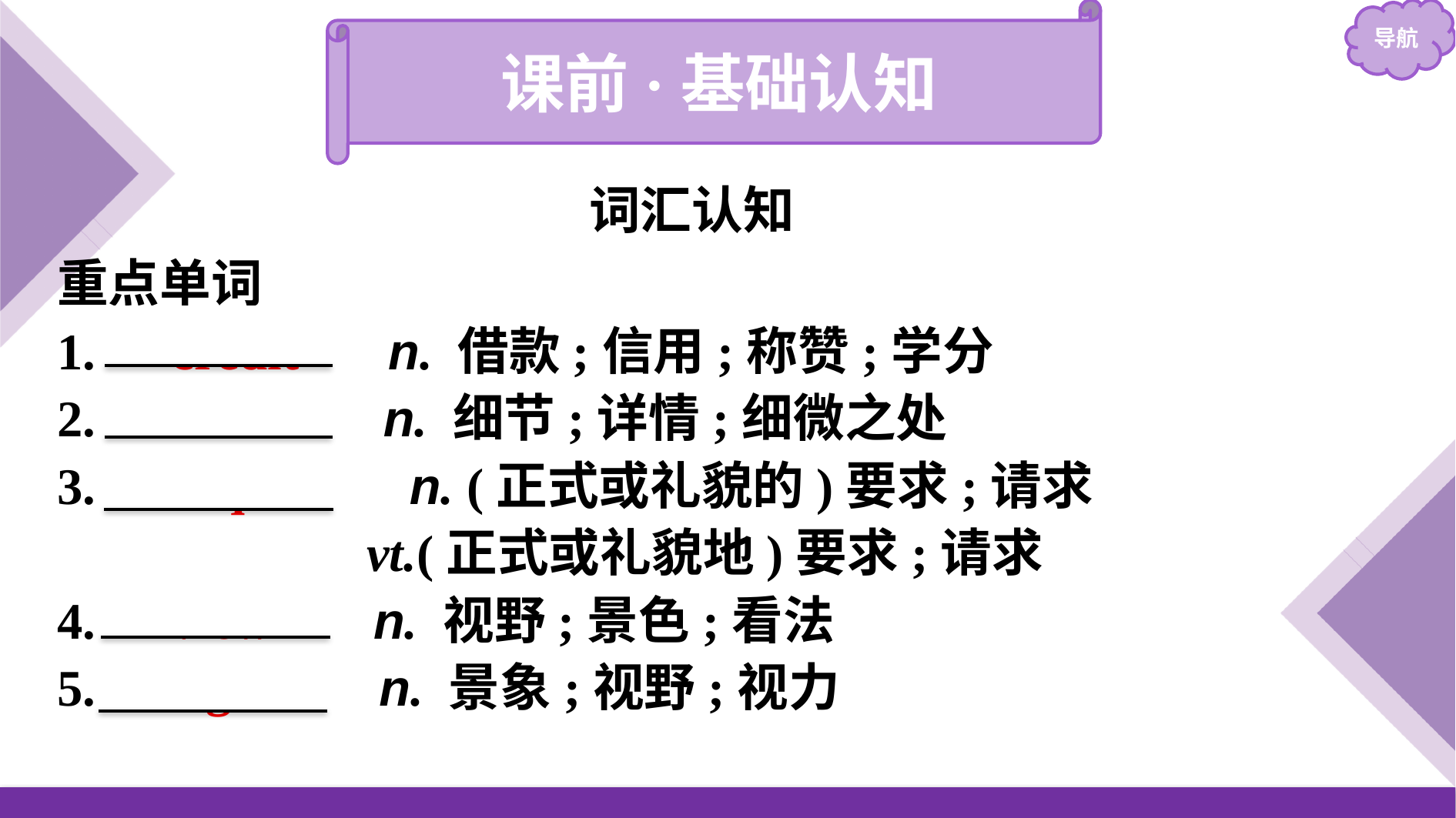

课前·基础认知
词汇认知
重点单词
1.　credit　 n. 借款;信用;称赞;学分
2.　detail　 n. 细节;详情;细微之处
3.　request　n. (正式或礼貌的)要求;请求
                        vt.(正式或礼貌地)要求;请求
4.　view　  n. 视野;景色;看法
5.　sight　  n. 景象;视野;视力